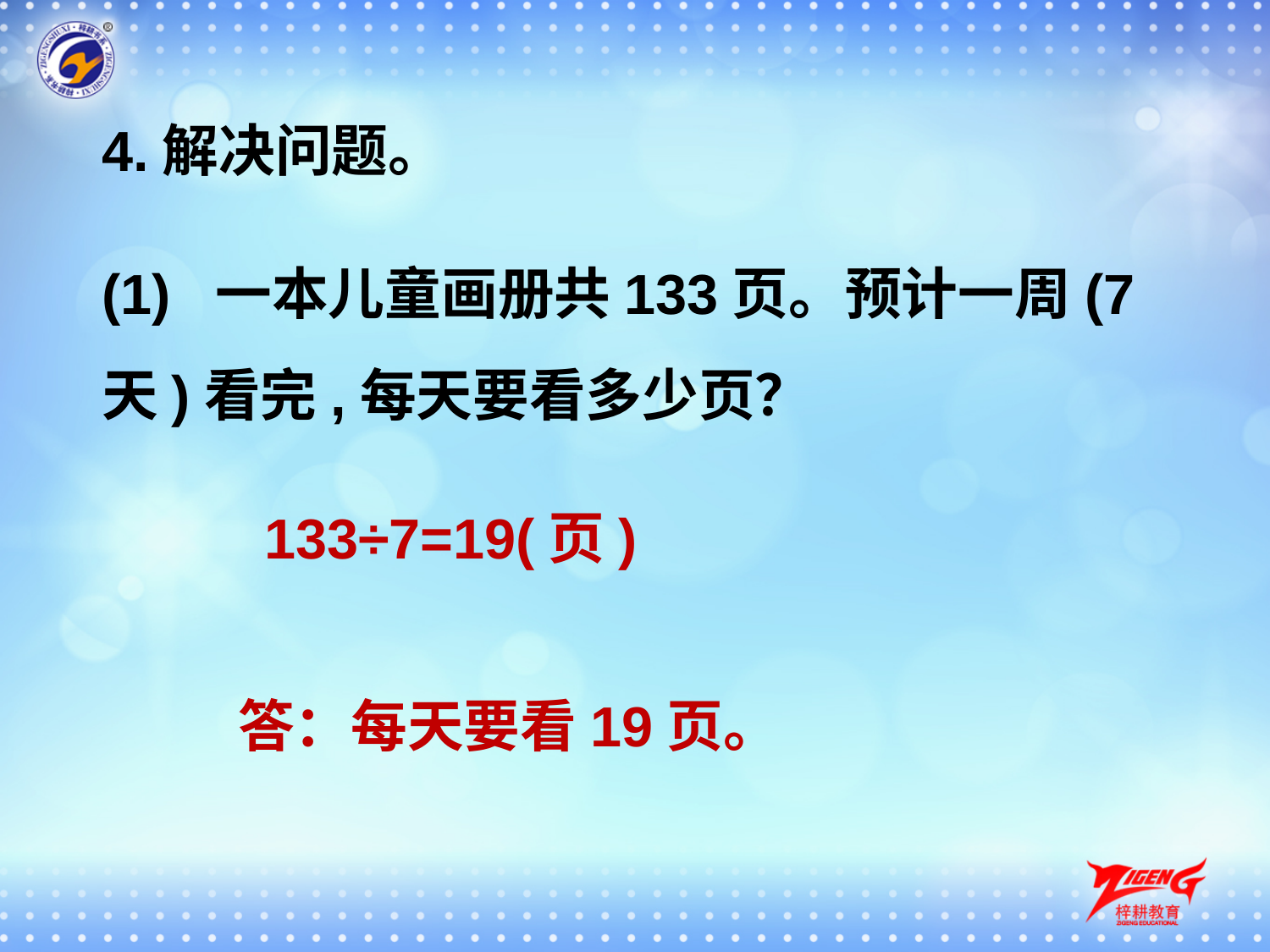

4.解决问题。
(1)  一本儿童画册共133页。预计一周(7天)看完,每天要看多少页？
133÷7=19(页)
答：每天要看19页。